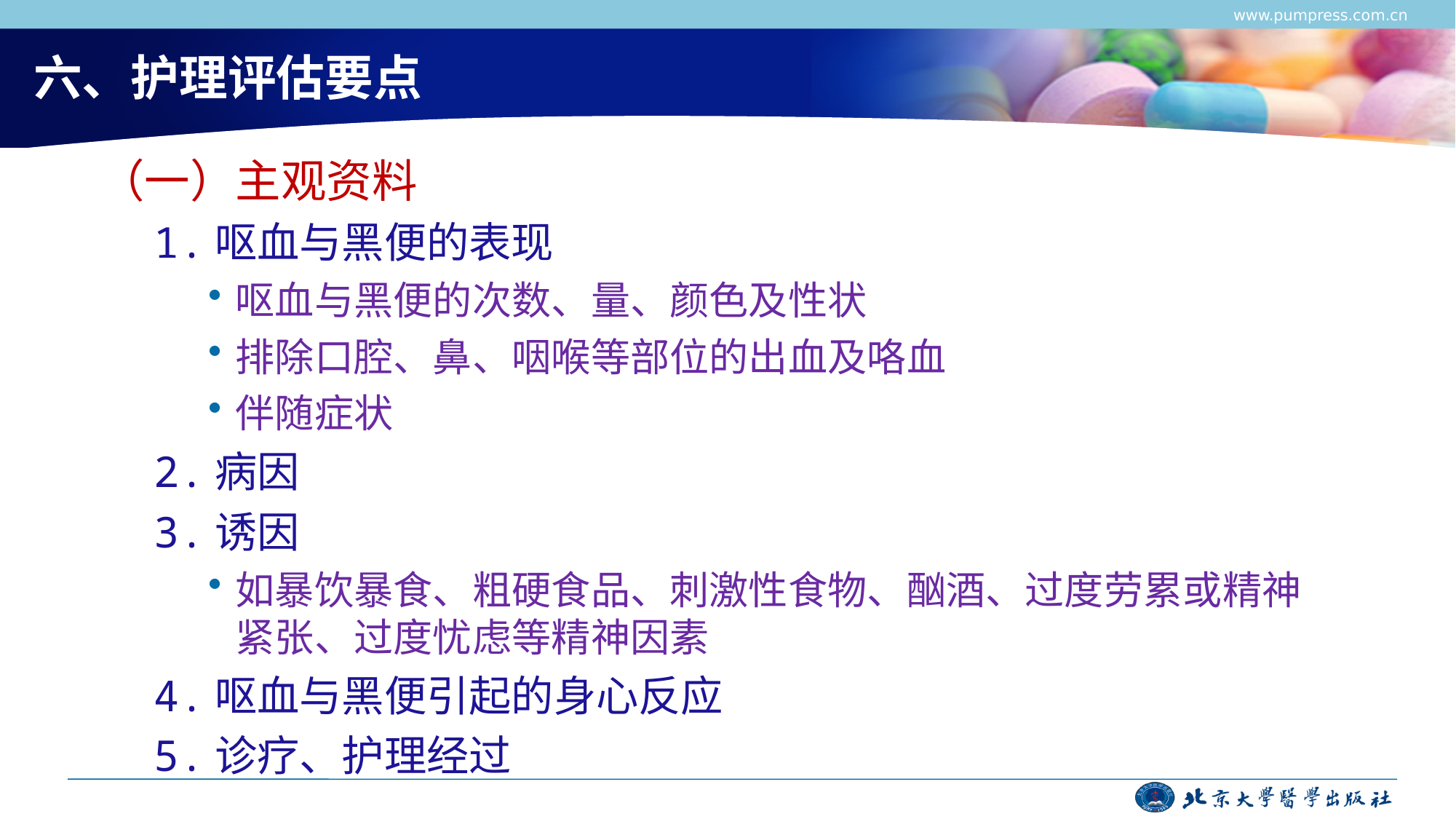

www.pumpress.com.cn
# 六、护理评估要点
（一）主观资料
1.呕血与黑便的表现
呕血与黑便的次数、量、颜色及性状
排除口腔、鼻、咽喉等部位的出血及咯血
伴随症状
2.病因
3.诱因
如暴饮暴食、粗硬食品、刺激性食物、酗酒、过度劳累或精神紧张、过度忧虑等精神因素
4.呕血与黑便引起的身心反应
5.诊疗、护理经过